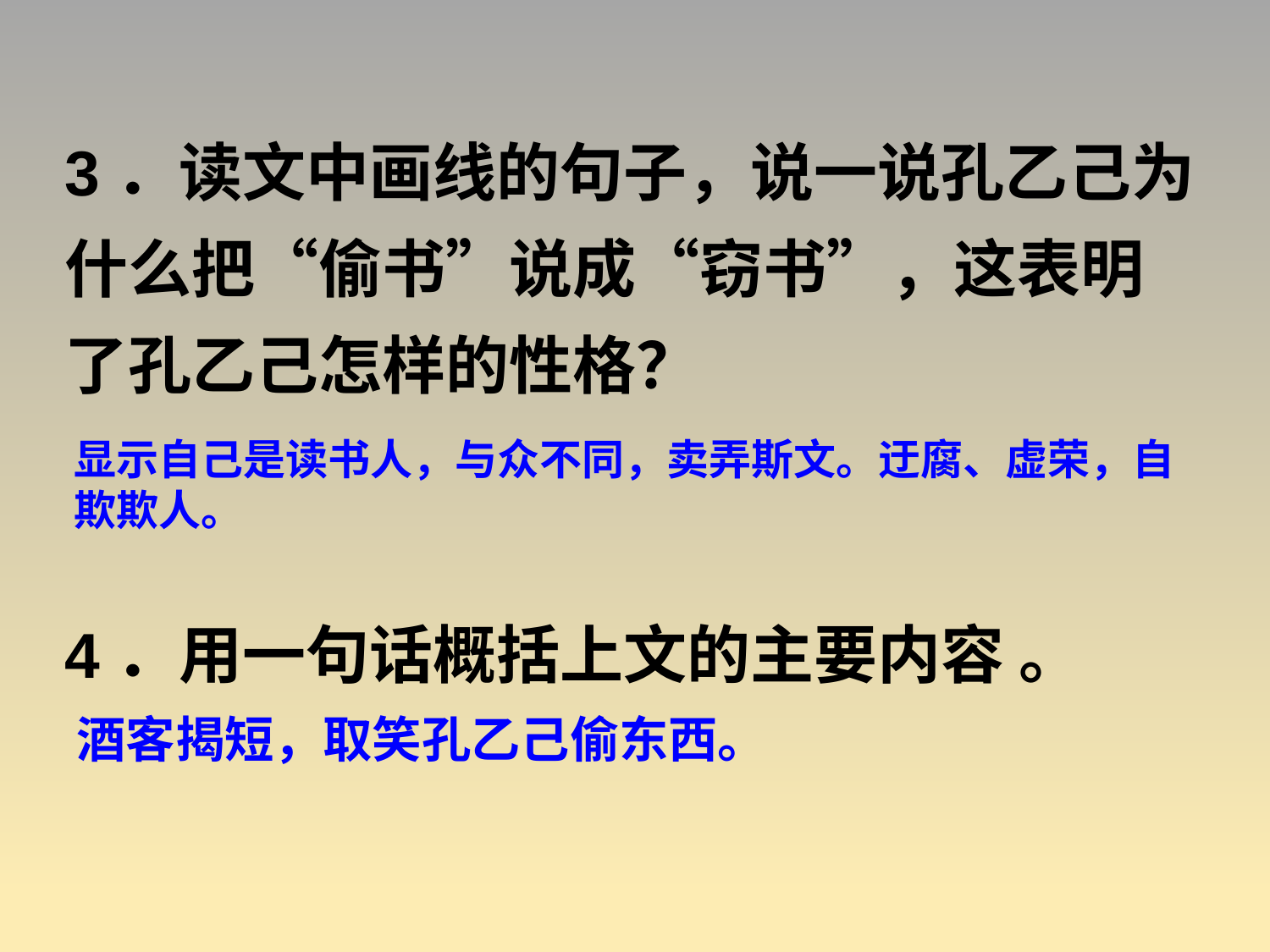

3．读文中画线的句子，说一说孔乙己为什么把“偷书”说成“窃书”，这表明了孔乙己怎样的性格？

4．用一句话概括上文的主要内容 。

显示自己是读书人，与众不同，卖弄斯文。迂腐、虚荣，自欺欺人。
酒客揭短，取笑孔乙己偷东西。